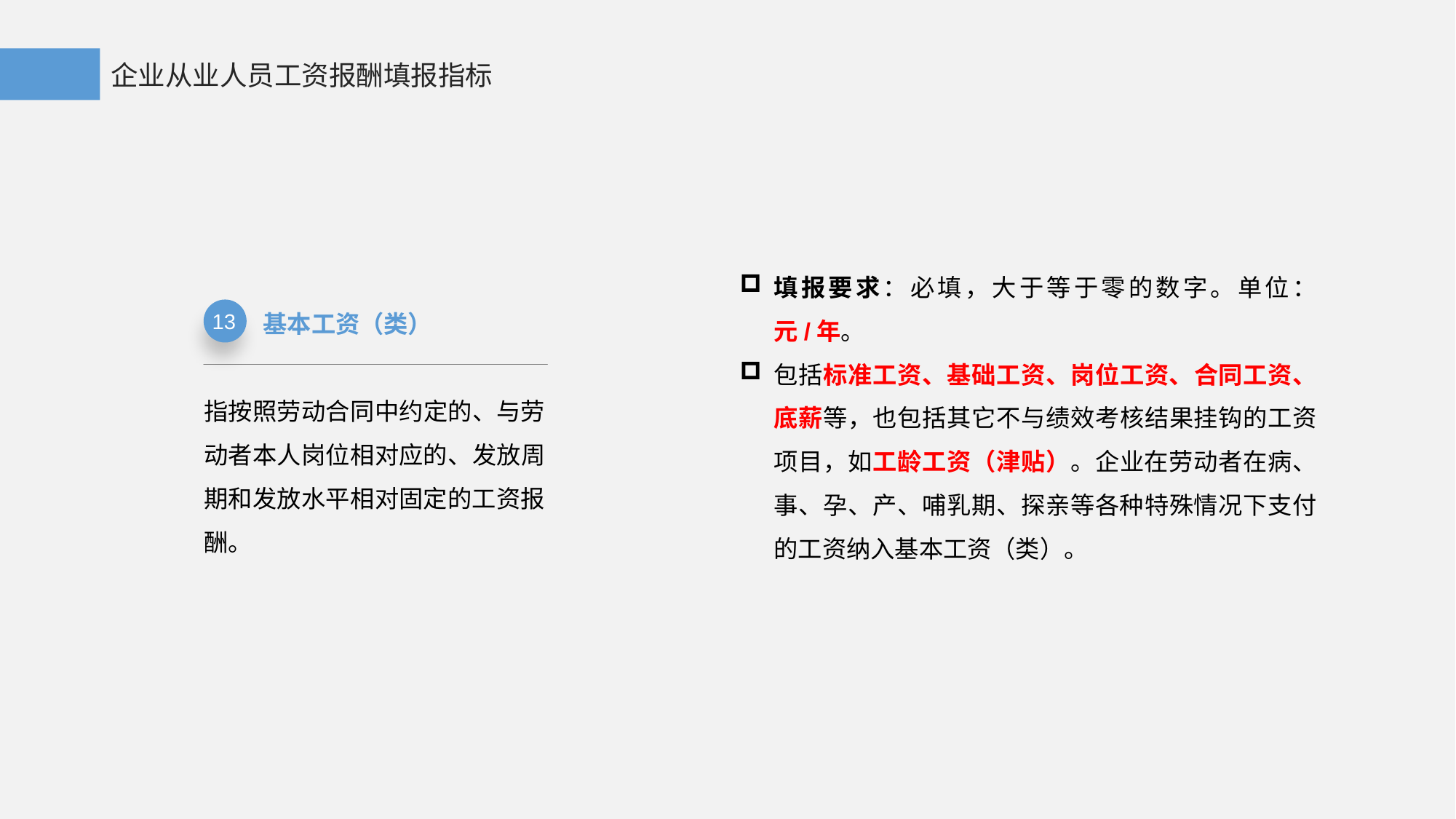

企业从业人员工资报酬填报指标
填报要求：必填，大于等于零的数字。单位：元/年。
包括标准工资、基础工资、岗位工资、合同工资、底薪等，也包括其它不与绩效考核结果挂钩的工资项目，如工龄工资（津贴）。企业在劳动者在病、事、孕、产、哺乳期、探亲等各种特殊情况下支付的工资纳入基本工资（类）。

基本工资（类）
13
指按照劳动合同中约定的、与劳动者本人岗位相对应的、发放周期和发放水平相对固定的工资报酬。

50